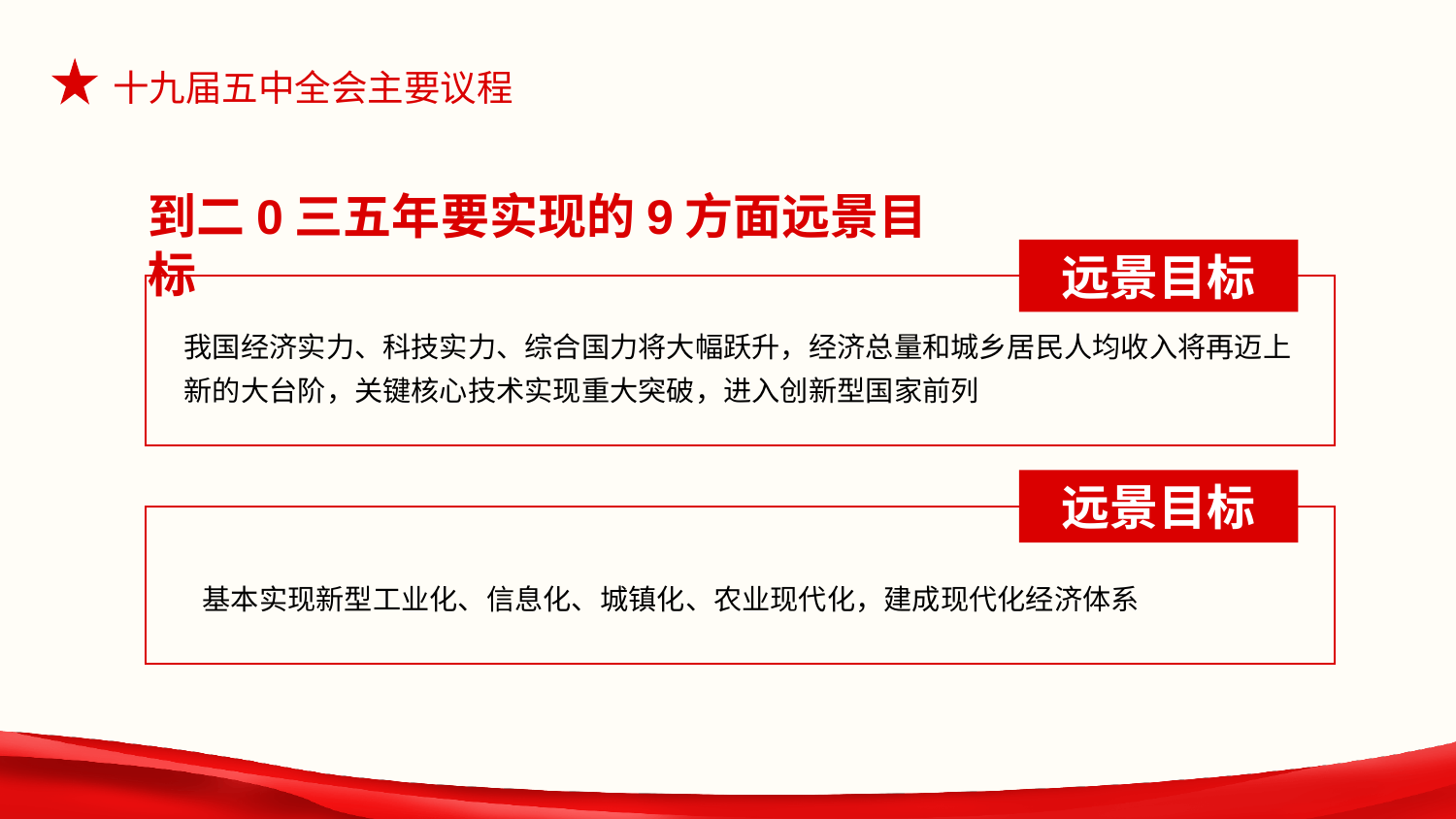

到二0三五年要实现的9方面远景目标
远景目标

我国经济实力、科技实力、综合国力将大幅跃升，经济总量和城乡居民人均收入将再迈上新的大台阶，关键核心技术实现重大突破，进入创新型国家前列
远景目标

 基本实现新型工业化、信息化、城镇化、农业现代化，建成现代化经济体系